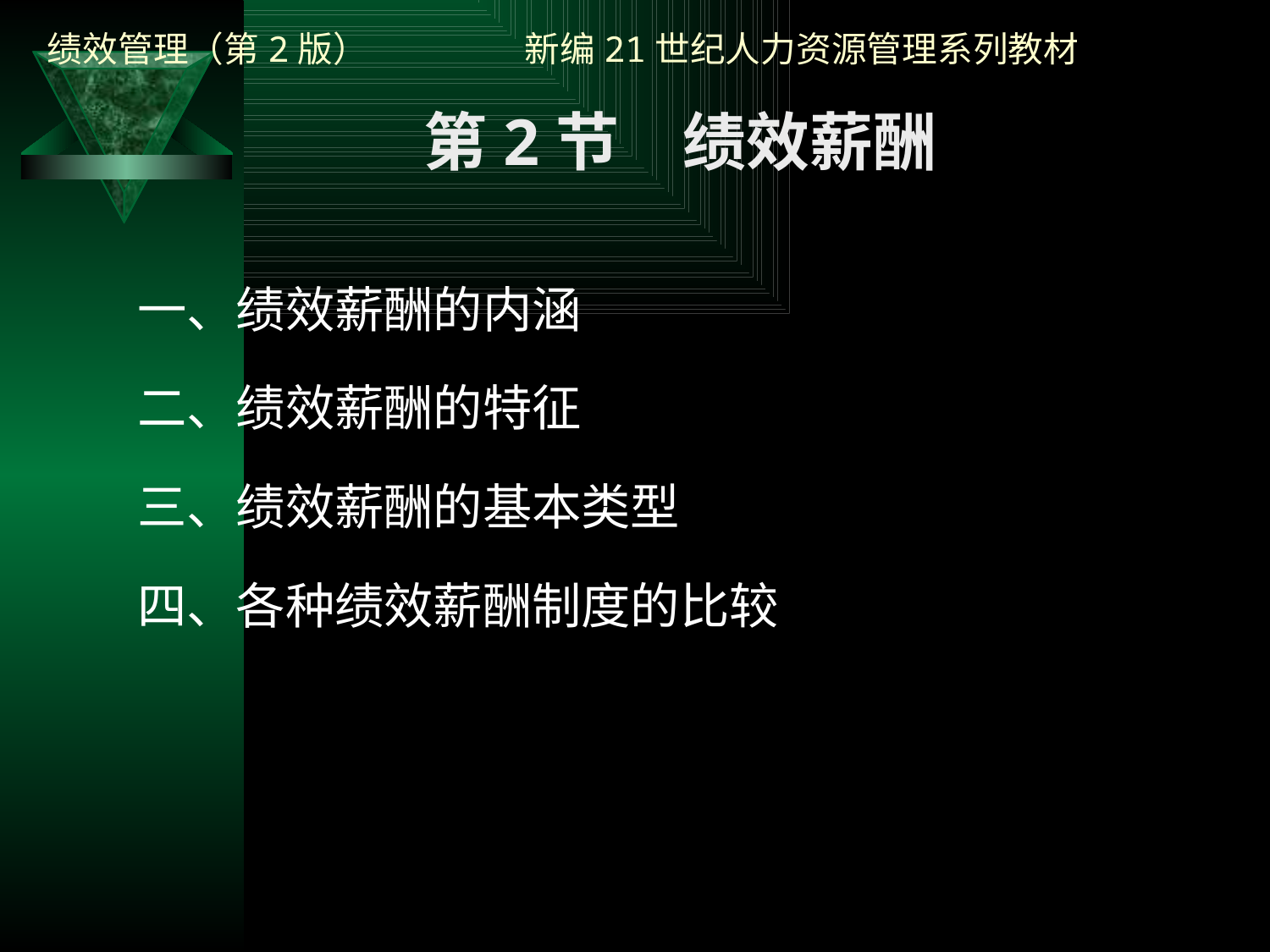

第2节　绩效薪酬
一、绩效薪酬的内涵
二、绩效薪酬的特征
三、绩效薪酬的基本类型
四、各种绩效薪酬制度的比较